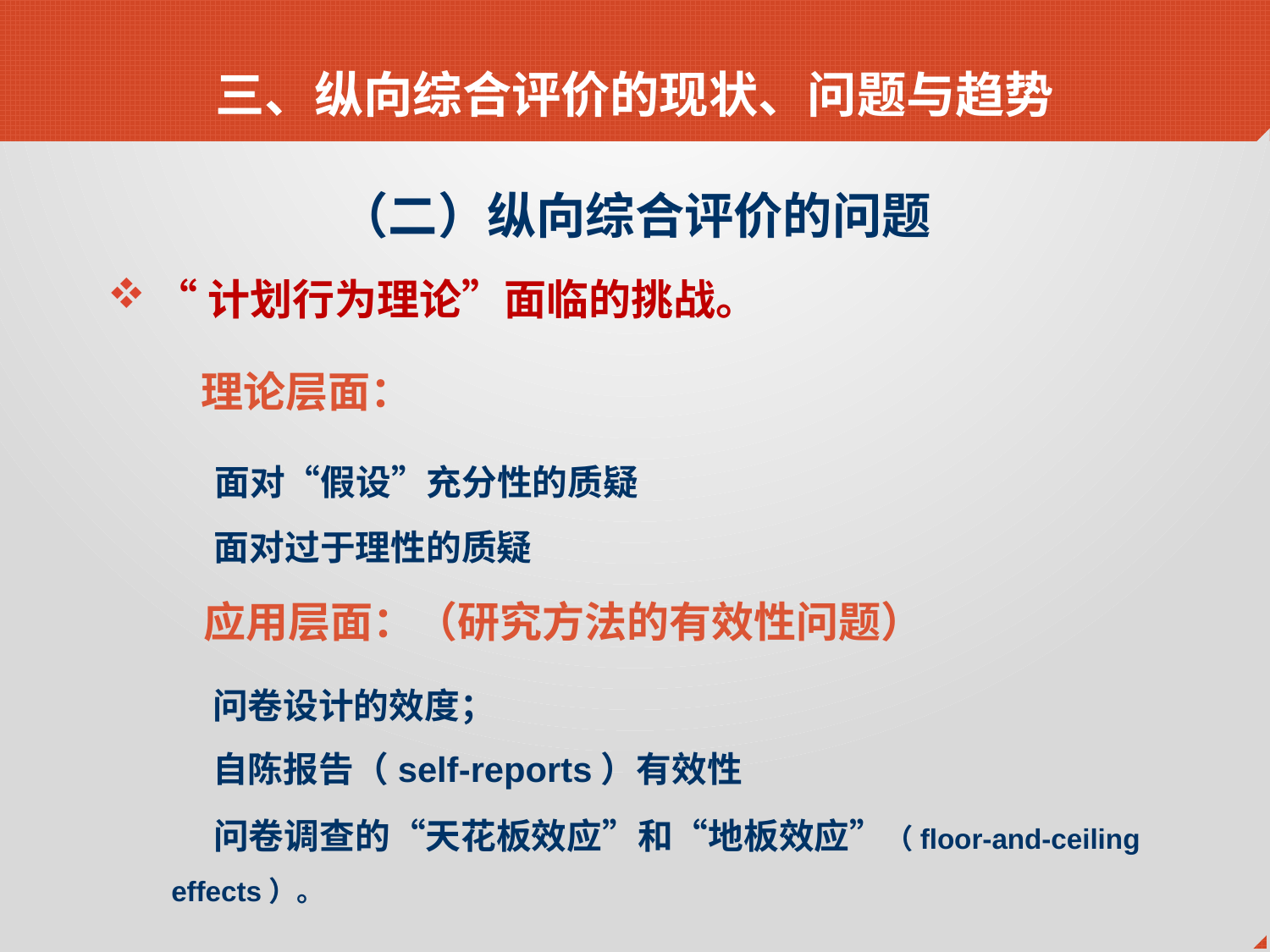

三、纵向综合评价的现状、问题与趋势
（二）纵向综合评价的问题
“计划行为理论”面临的挑战。
理论层面：
面对“假设”充分性的质疑
面对过于理性的质疑
应用层面：（研究方法的有效性问题）
问卷设计的效度；
自陈报告（self-reports）有效性
问卷调查的“天花板效应”和“地板效应”（floor-and-ceiling effects）。